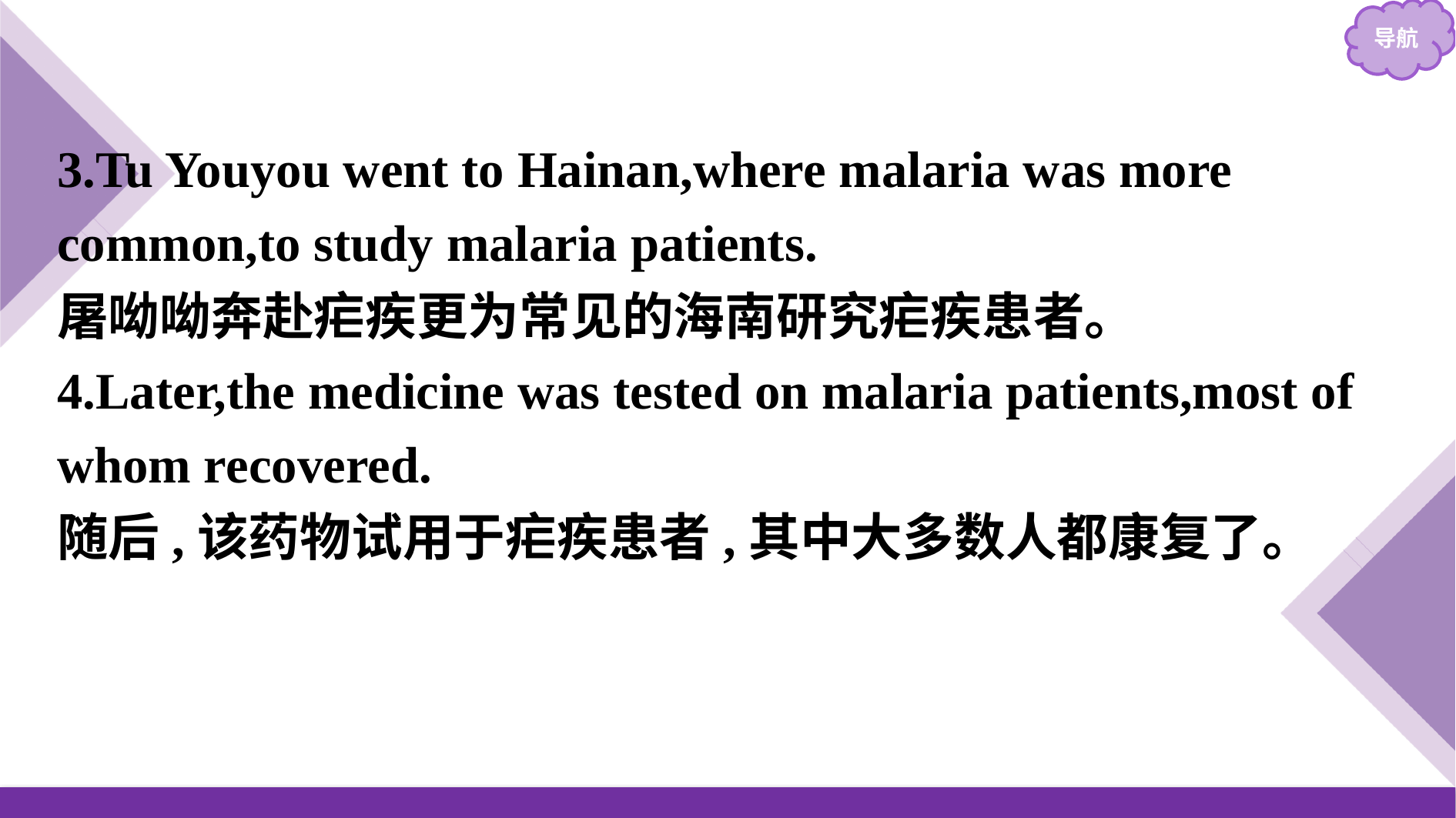

3.Tu Youyou went to Hainan,where malaria was more common,to study malaria patients.
屠呦呦奔赴疟疾更为常见的海南研究疟疾患者。
4.Later,the medicine was tested on malaria patients,most of whom recovered.
随后,该药物试用于疟疾患者,其中大多数人都康复了。